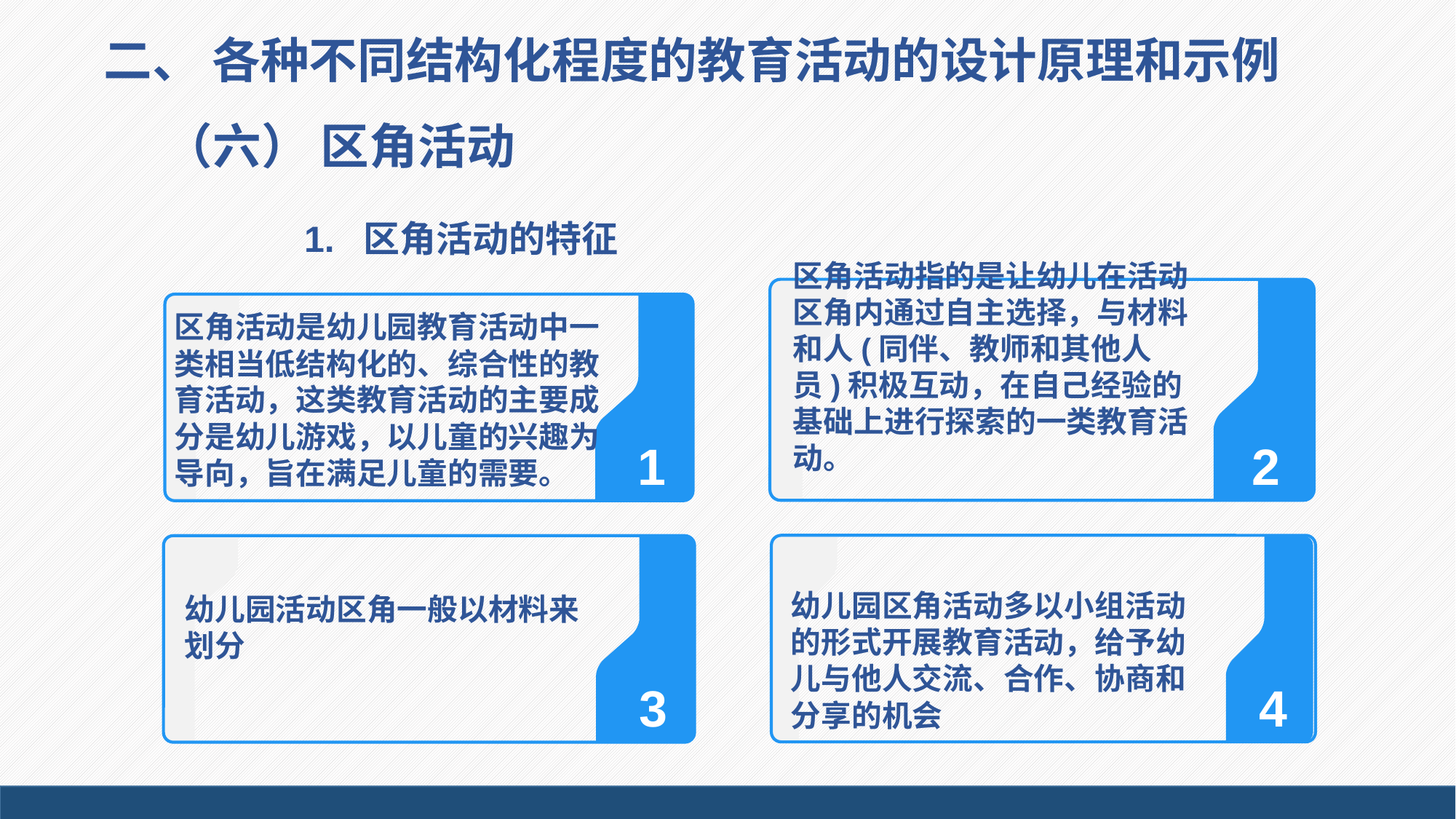

二、 各种不同结构化程度的教育活动的设计原理和示例
（六） 区角活动
 1.  区角活动的特征

区角活动指的是让幼儿在活动区角内通过自主选择，与材料和人(同伴、教师和其他人员)积极互动，在自己经验的基础上进行探索的一类教育活动。
区角活动是幼儿园教育活动中一类相当低结构化的、综合性的教育活动，这类教育活动的主要成分是幼儿游戏，以儿童的兴趣为导向，旨在满足儿童的需要。
1
2

幼儿园区角活动多以小组活动的形式开展教育活动，给予幼儿与他人交流、合作、协商和分享的机会
幼儿园活动区角一般以材料来划分

4
3